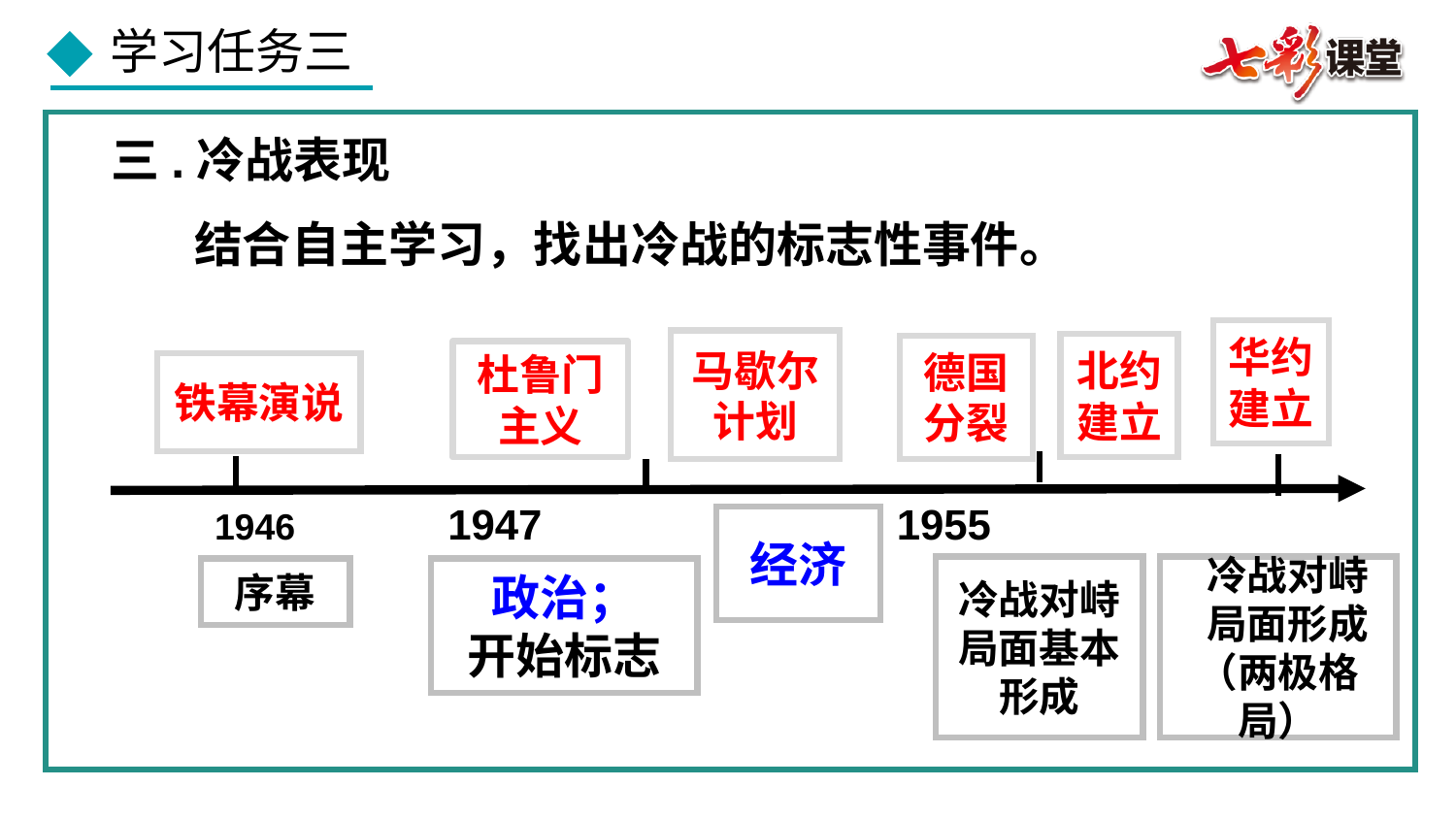

三.冷战表现
结合自主学习，找出冷战的标志性事件。
华约建立
马歇尔计划
北约建立
德国分裂
杜鲁门主义
铁幕演说
1946               1947                 1949     1955
经济
冷战对峙局面基本形成
 冷战对峙
 局面形成
（两极格局）
序幕
政治；
开始标志